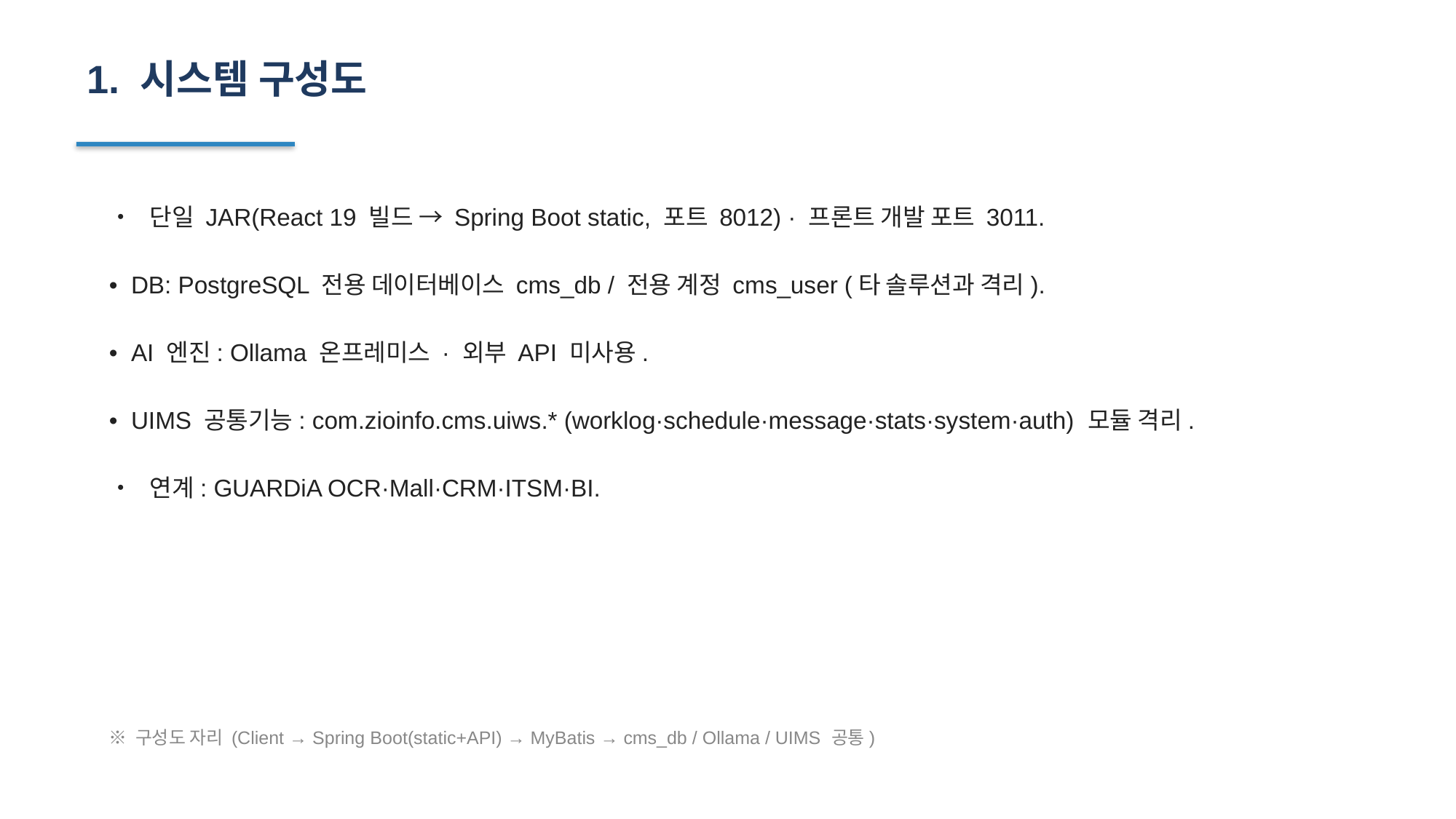

1. 시스템 구성도

•  단일 JAR(React 19 빌드 → Spring Boot static, 포트 8012) · 프론트 개발 포트 3011.
•  DB: PostgreSQL 전용 데이터베이스 cms_db / 전용 계정 cms_user (타 솔루션과 격리).
•  AI 엔진: Ollama 온프레미스 · 외부 API 미사용.
•  UIMS 공통기능: com.zioinfo.cms.uiws.* (worklog·schedule·message·stats·system·auth) 모듈 격리.
•  연계: GUARDiA OCR·Mall·CRM·ITSM·BI.
※ 구성도 자리 (Client → Spring Boot(static+API) → MyBatis → cms_db / Ollama / UIMS 공통)